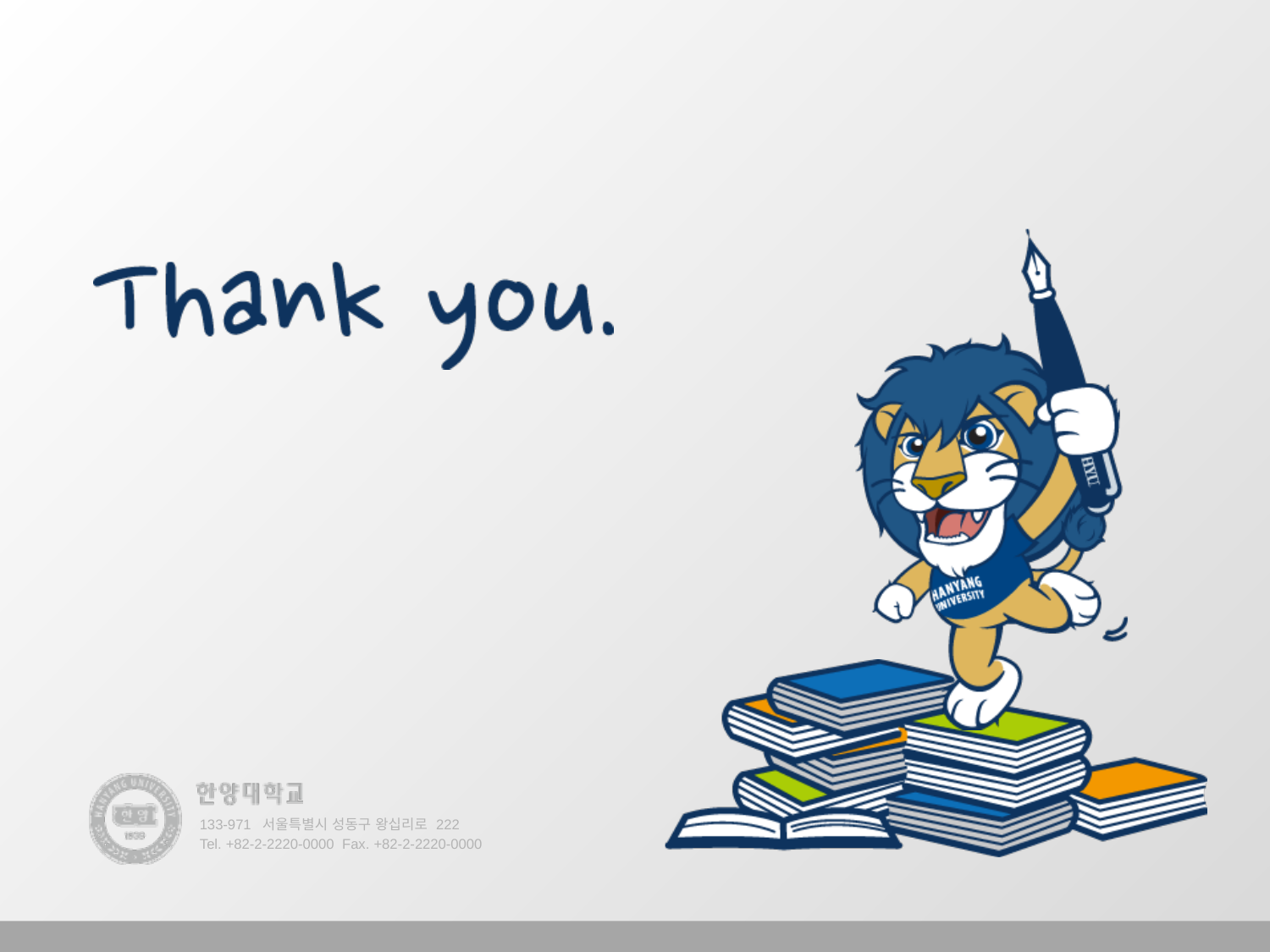

133-971  서울특별시 성동구 왕십리로 222
Tel. +82-2-2220-0000  Fax. +82-2-2220-0000